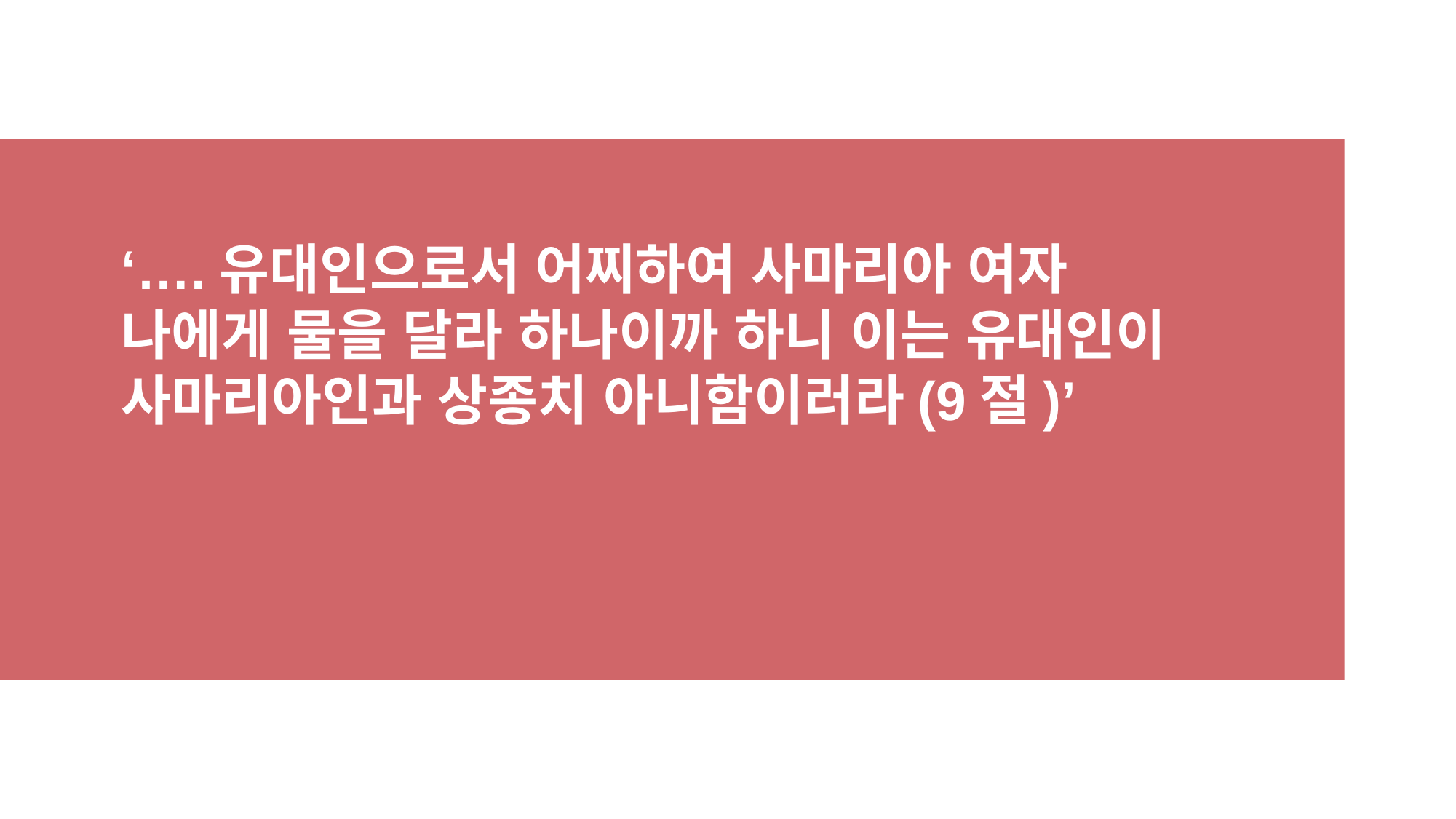

‘….유대인으로서 어찌하여 사마리아 여자 나에게 물을 달라 하나이까 하니 이는 유대인이 사마리아인과 상종치 아니함이러라(9절)’